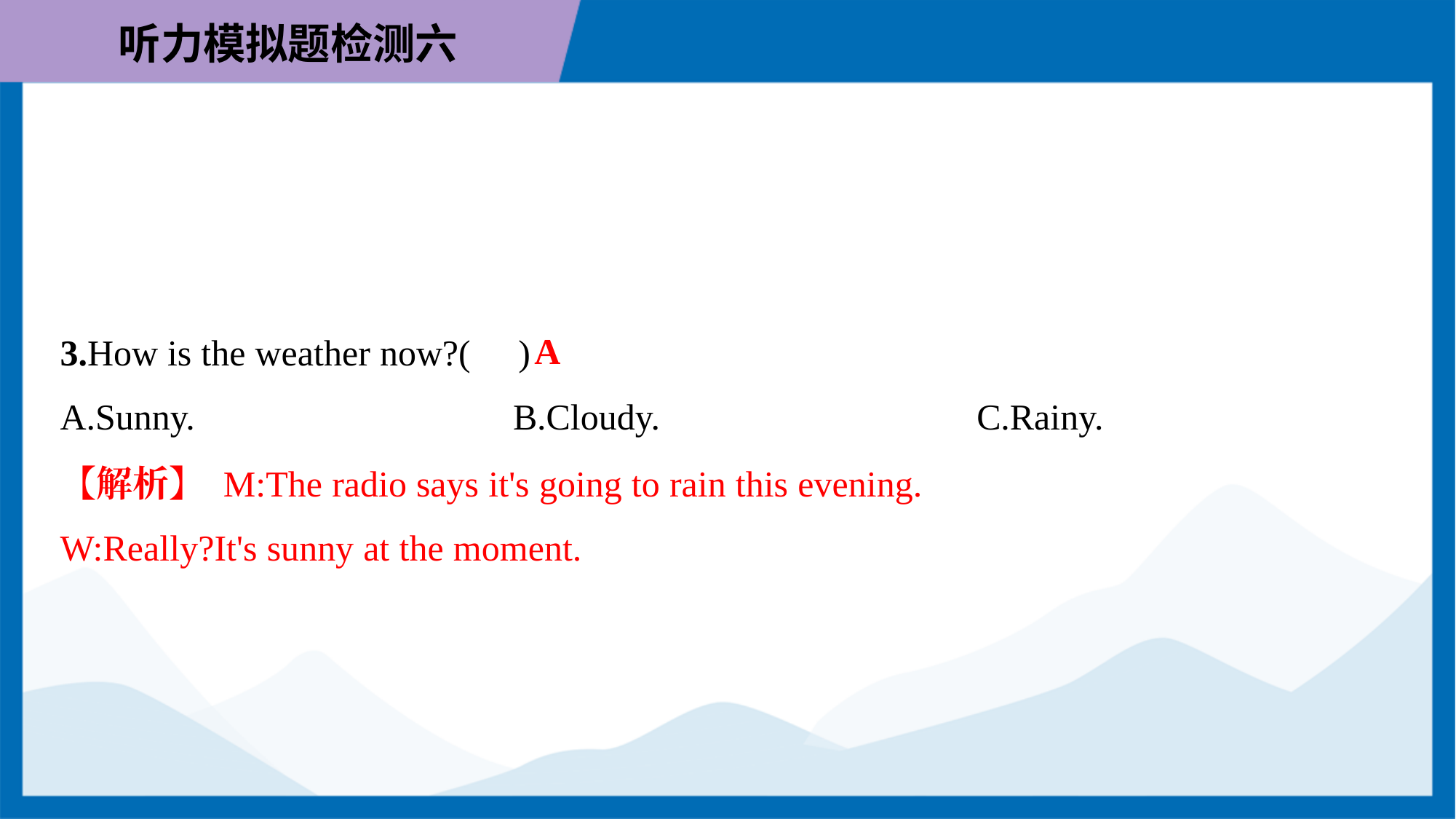

A
3.How is the weather now?(     )
A.Sunny.	B.Cloudy.	C.Rainy.
【解析】 M:The radio says it's going to rain this evening.
W:Really?It's sunny at the moment.